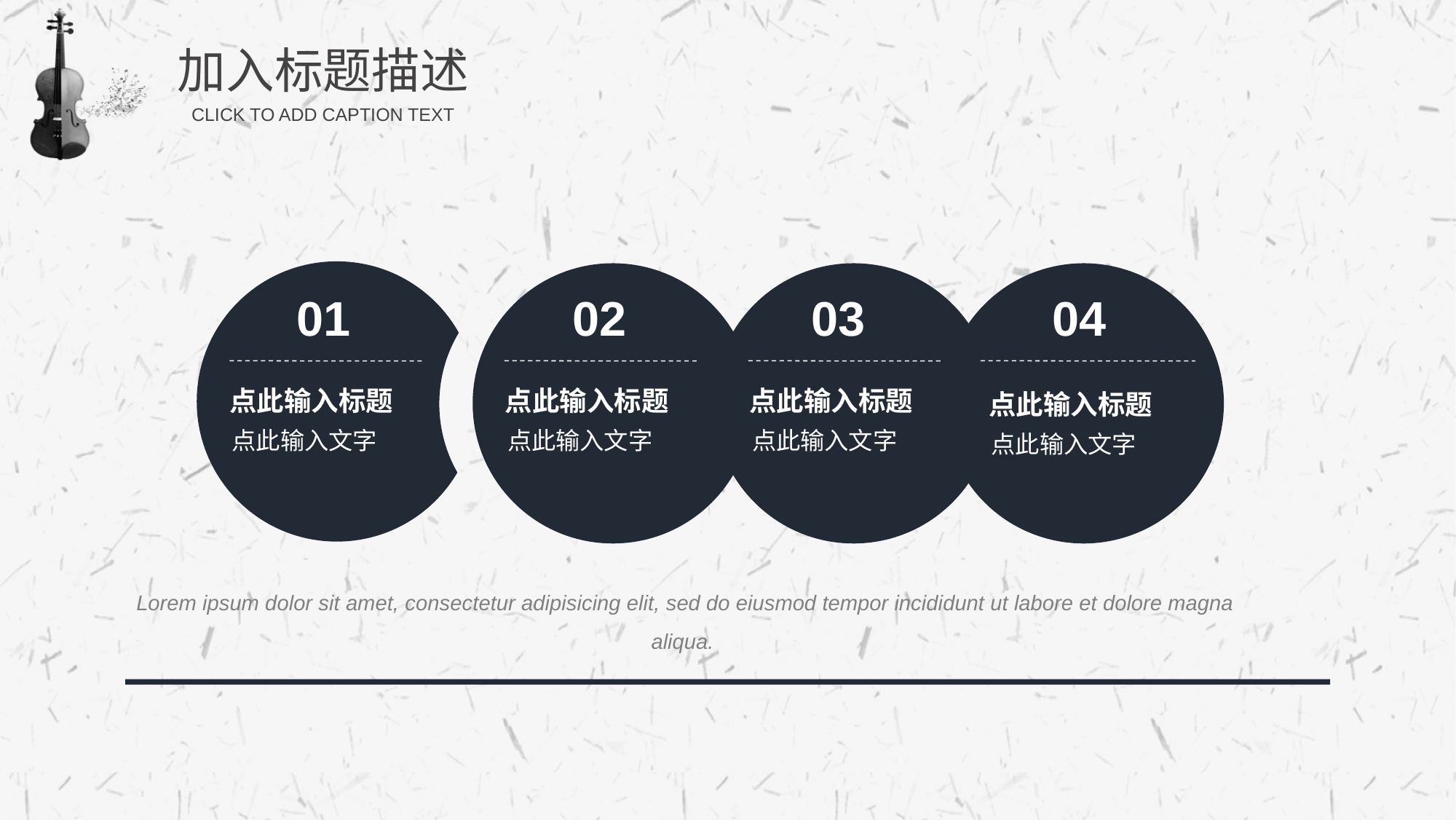

加入标题描述
CLICK TO ADD CAPTION TEXT

01
03
04
02

点此输入标题
点此输入标题
点此输入标题
点此输入标题
点此输入文字
点此输入文字
点此输入文字
点此输入文字
Lorem ipsum dolor sit amet, consectetur adipisicing elit, sed do eiusmod tempor incididunt ut labore et dolore magna aliqua.